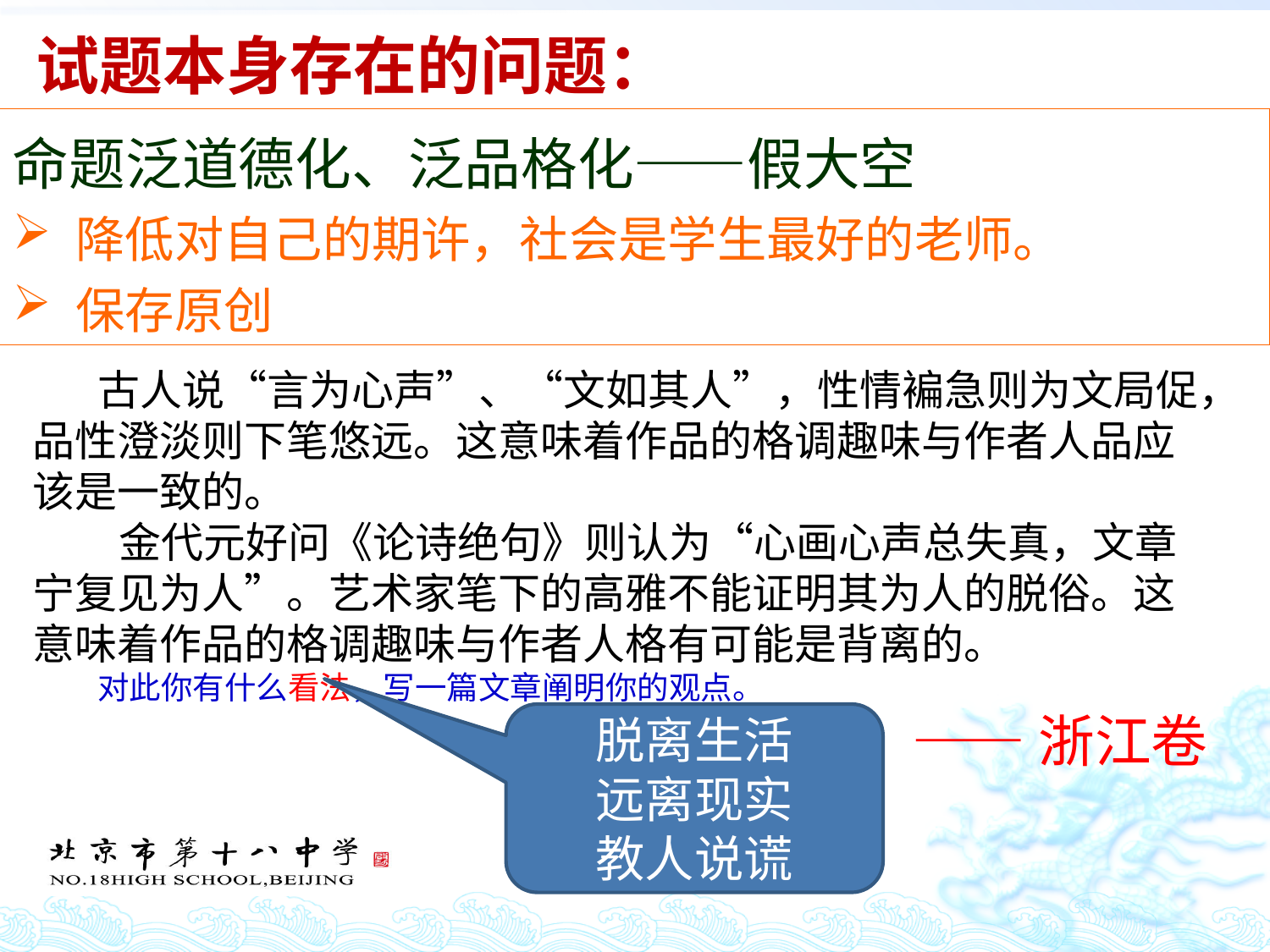

试题本身存在的问题：
命题泛道德化、泛品格化——假大空
降低对自己的期许，社会是学生最好的老师。
保存原创
        古人说“言为心声”、“文如其人”，性情褊急则为文局促，品性澄淡则下笔悠远。这意味着作品的格调趣味与作者人品应该是一致的。
        金代元好问《论诗绝句》则认为“心画心声总失真，文章宁复见为人”。艺术家笔下的高雅不能证明其为人的脱俗。这意味着作品的格调趣味与作者人格有可能是背离的。
        对此你有什么看法，写一篇文章阐明你的观点。
——浙江卷

脱离生活
远离现实
教人说谎